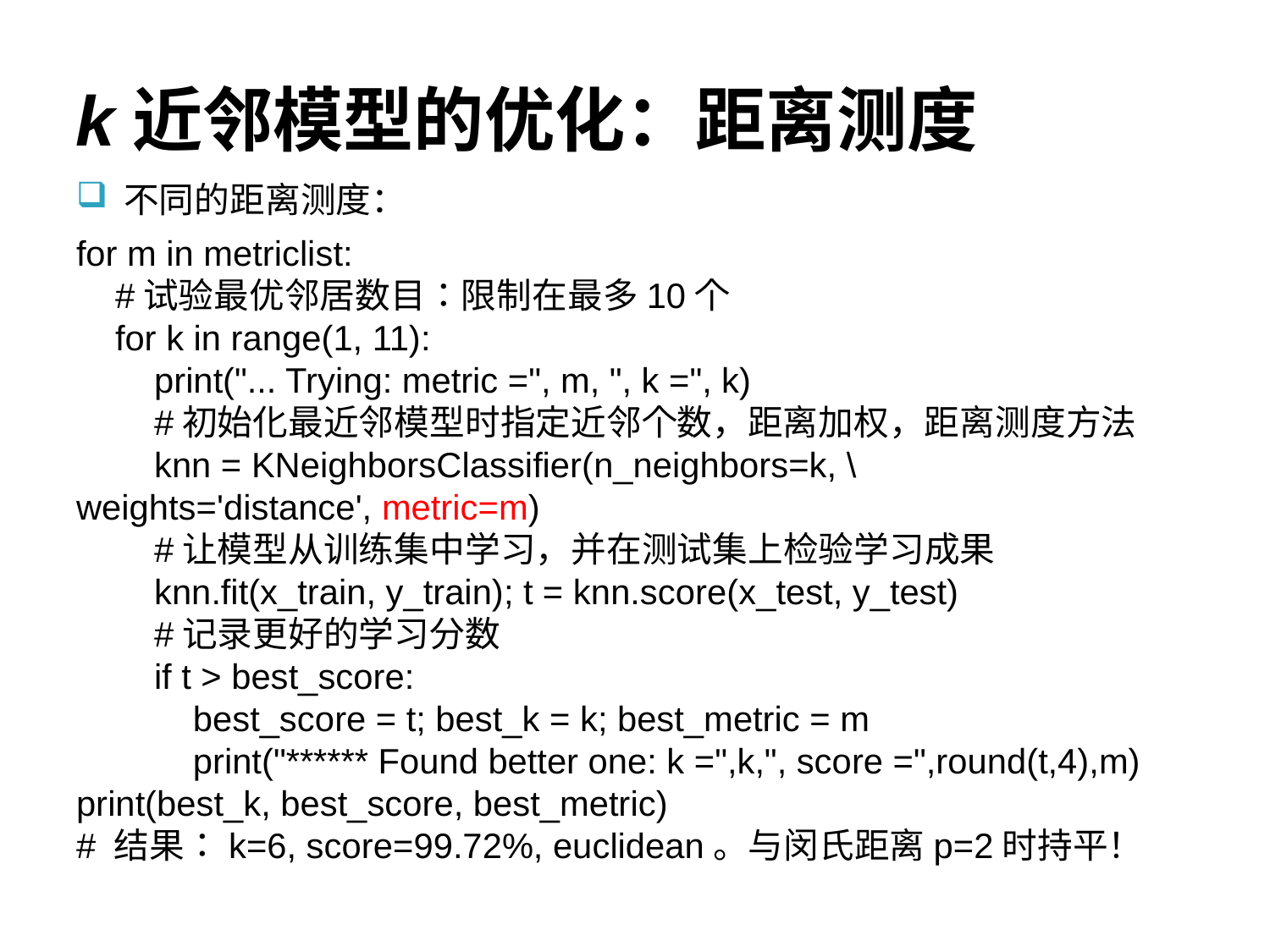

# k近邻模型的优化：距离测度
不同的距离测度：
for m in metriclist:
    #试验最优邻居数目：限制在最多10个
    for k in range(1, 11):
        print("... Trying: metric =", m, ", k =", k)
        #初始化最近邻模型时指定近邻个数，距离加权，距离测度方法
        knn = KNeighborsClassifier(n_neighbors=k, \ 			weights='distance', metric=m)
        #让模型从训练集中学习，并在测试集上检验学习成果
        knn.fit(x_train, y_train); t = knn.score(x_test, y_test)
        #记录更好的学习分数
        if t > best_score:
            best_score = t; best_k = k; best_metric = m
            print("****** Found better one: k =",k,", score =",round(t,4),m)
print(best_k, best_score, best_metric)
# 结果：k=6, score=99.72%, euclidean。与闵氏距离p=2时持平！